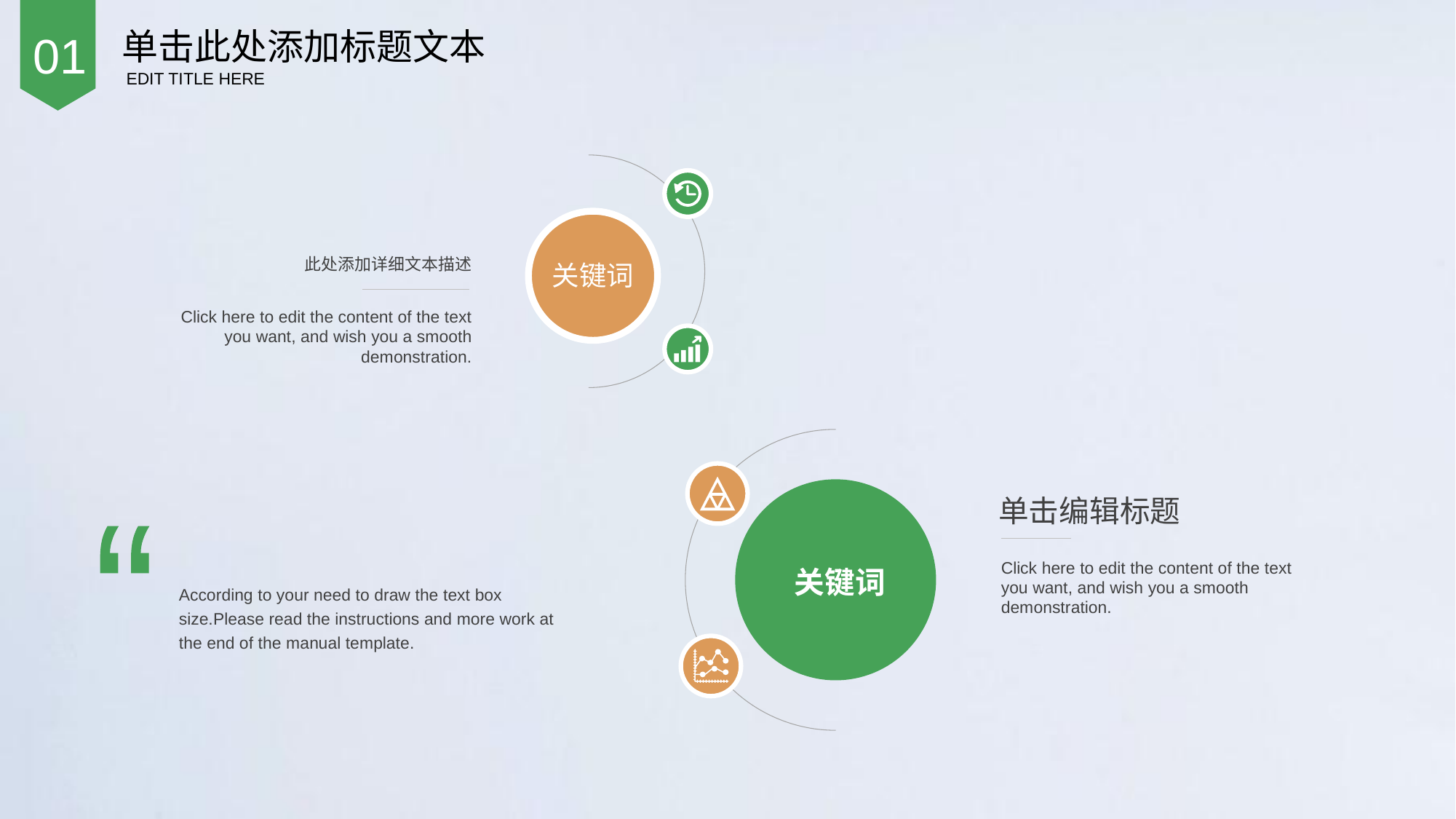

单击此处添加标题文本
EDIT TITLE HERE
01

此处添加详细文本描述
关键词
Click here to edit the content of the text you want, and wish you a smooth demonstration.

单击编辑标题
“
Click here to edit the content of the text you want, and wish you a smooth demonstration.
关键词
According to your need to draw the text box size.Please read the instructions and more work at the end of the manual template.